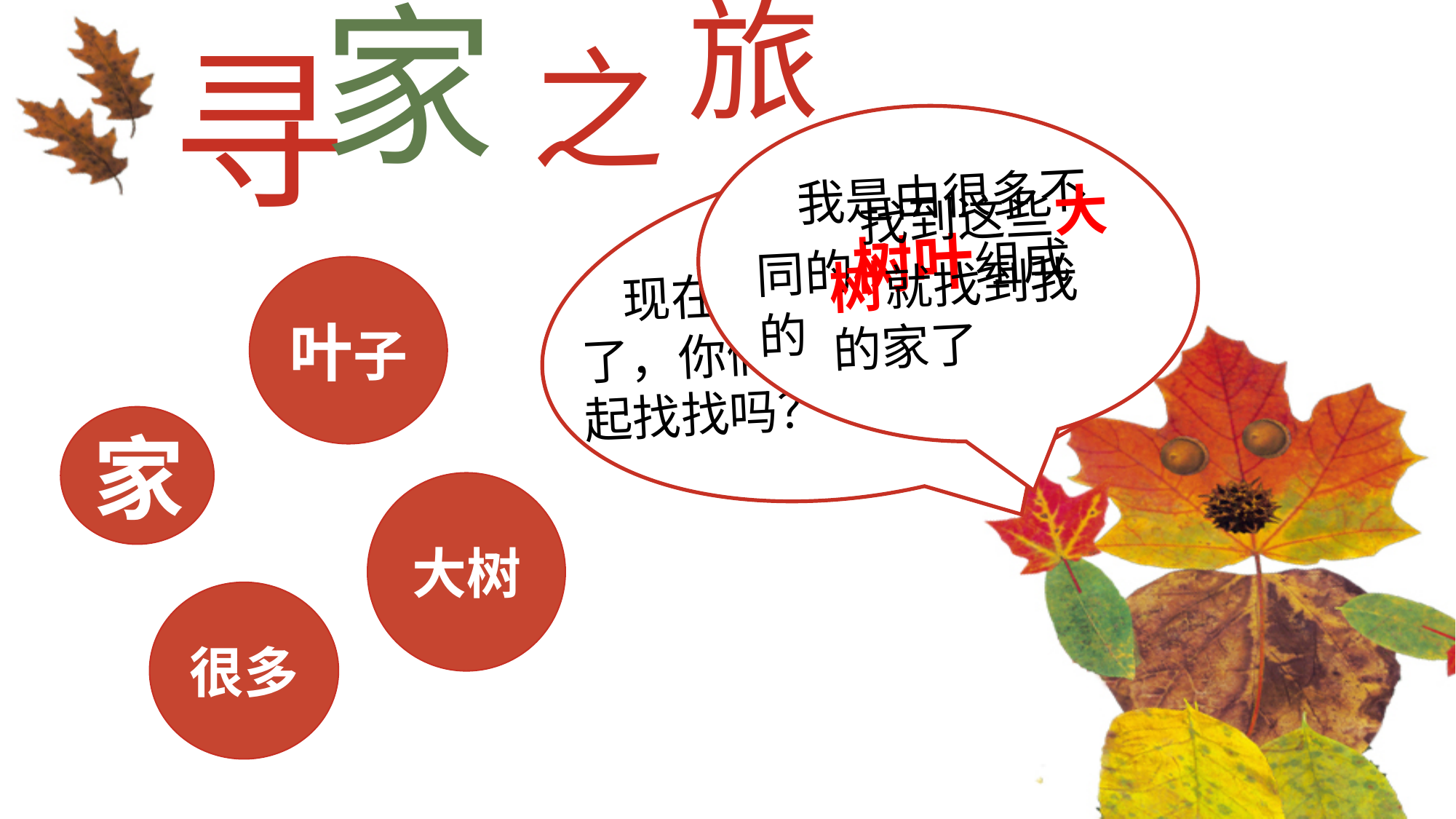

家
旅
之
寻

   听说你们特别有智慧.想请你们帮帮我，好吗？

   我是由很多不同的树叶组成的

  找到这些大树就找到我的家了
各位同学，你们好
   现在我找不到家了，你们能帮我一起找找吗？

叶子
家
大树
很多